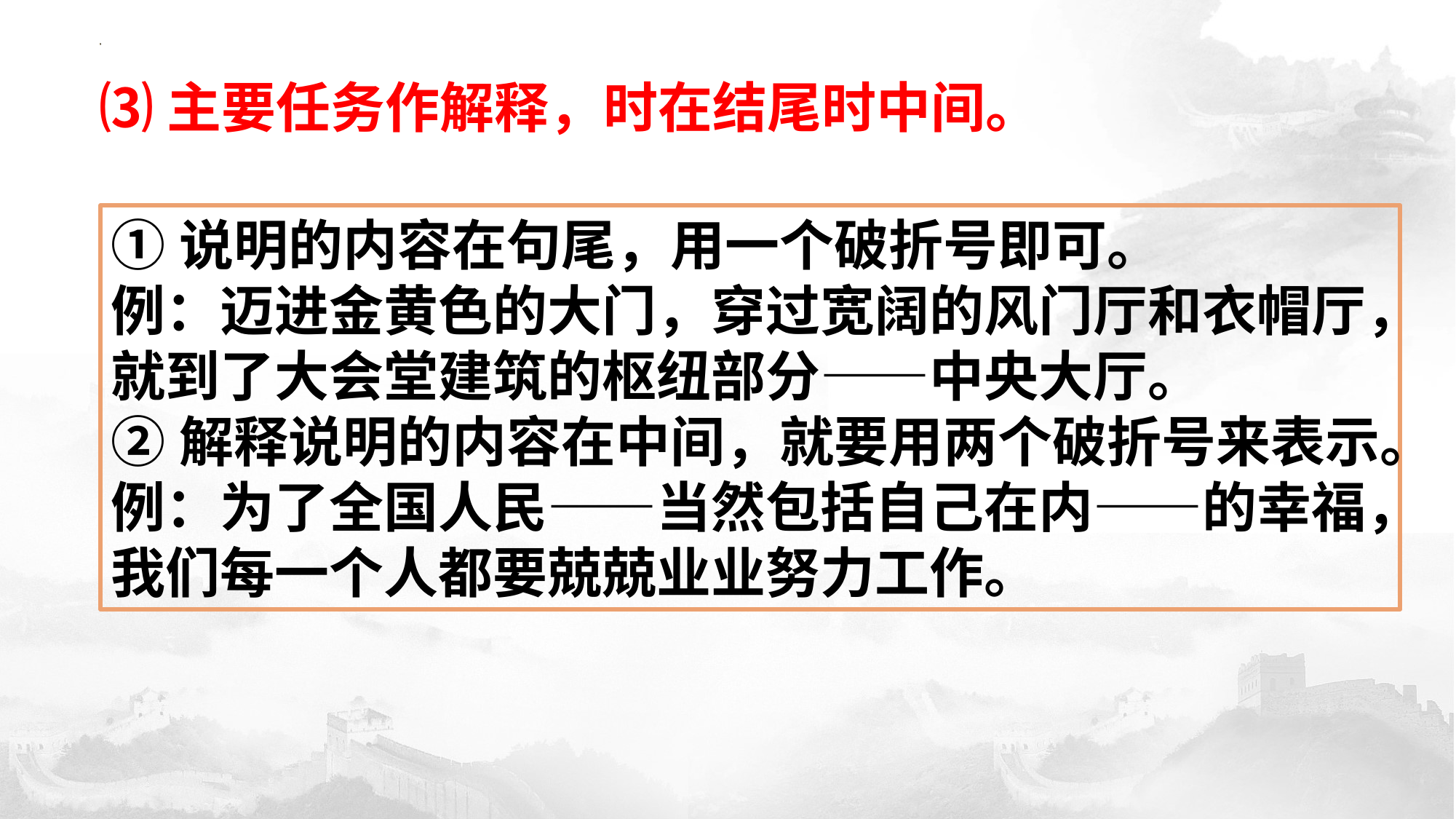

⑶主要任务作解释，时在结尾时中间。
①说明的内容在句尾，用一个破折号即可。
例：迈进金黄色的大门，穿过宽阔的风门厅和衣帽厅，就到了大会堂建筑的枢纽部分——中央大厅。
②解释说明的内容在中间，就要用两个破折号来表示。
例：为了全国人民——当然包括自己在内——的幸福，我们每一个人都要兢兢业业努力工作。